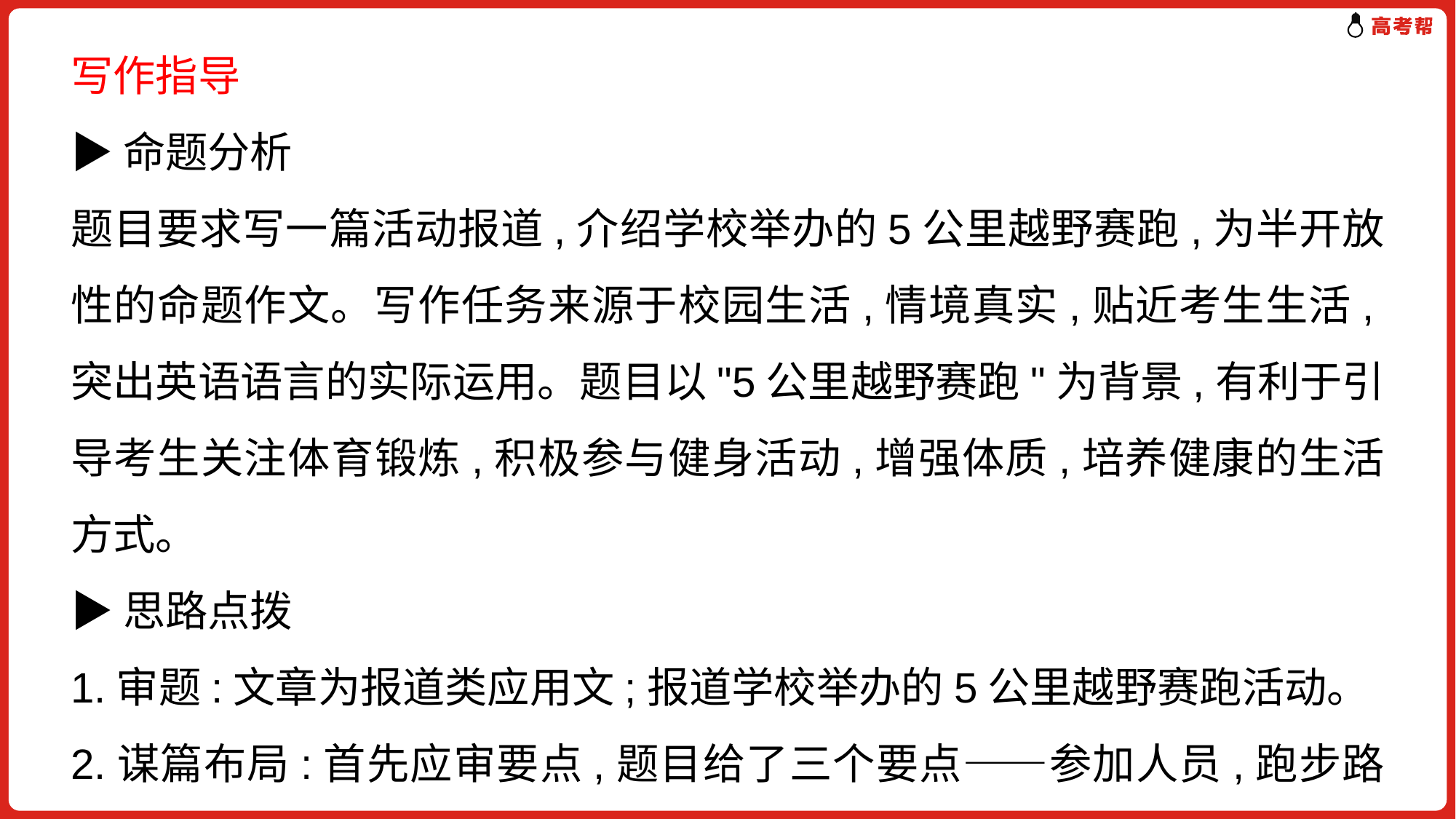

写作指导
▶命题分析
题目要求写一篇活动报道,介绍学校举办的5公里越野赛跑,为半开放性的命题作文。写作任务来源于校园生活,情境真实,贴近考生生活,突出英语语言的实际运用。题目以"5公里越野赛跑"为背景,有利于引导考生关注体育锻炼,积极参与健身活动,增强体质,培养健康的生活方式。
▶思路点拨
1.审题:文章为报道类应用文;报道学校举办的5公里越野赛跑活动。
2.谋篇布局:首先应审要点,题目给了三个要点——参加人员,跑步路线,活动反响;其次再根据要点内容合理安排每个要点的详略,参加人员简述